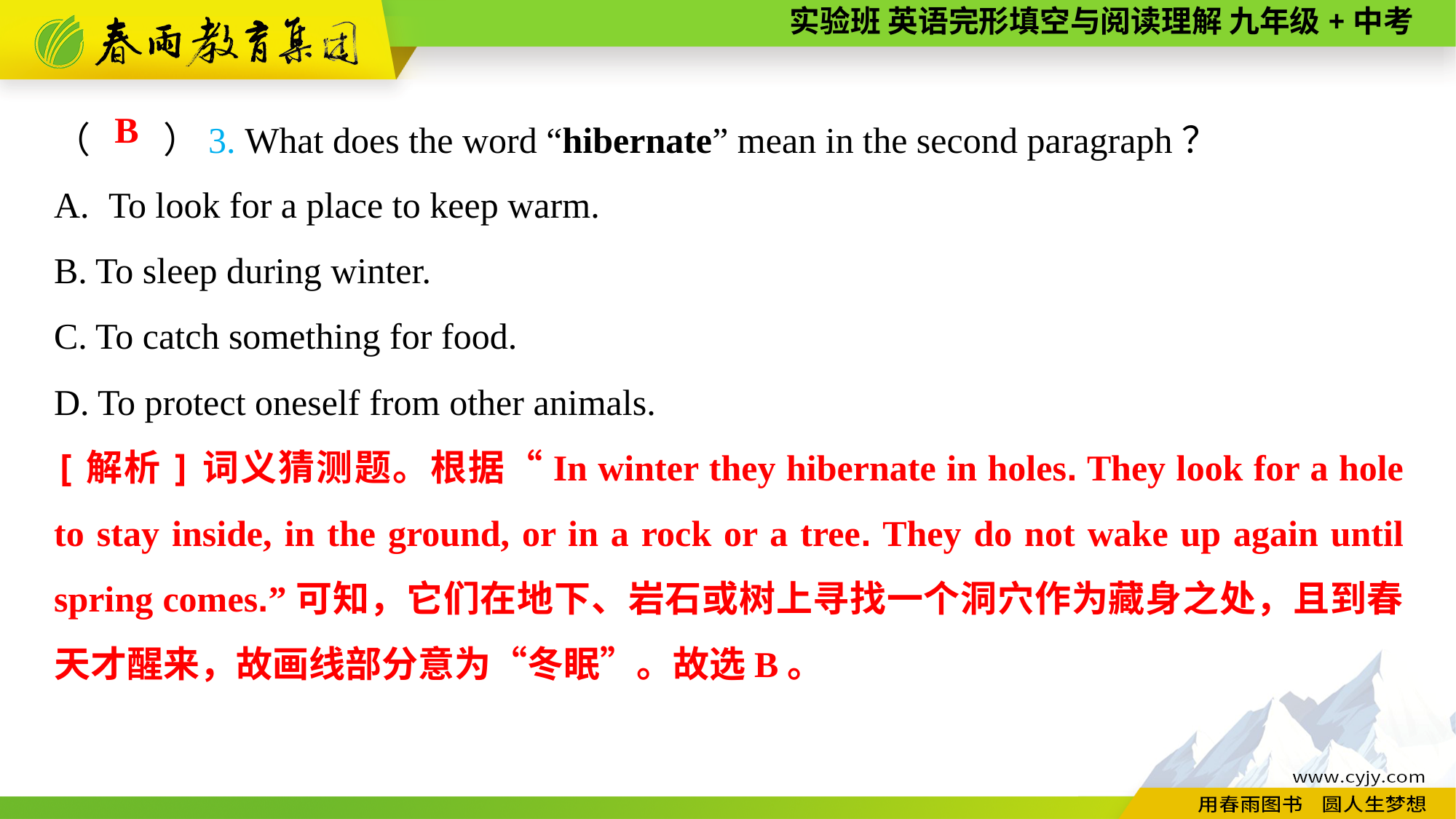

（　　）3. What does the word “hibernate” mean in the second paragraph？
To look for a place to keep warm.
B. To sleep during winter.
C. To catch something for food.
D. To protect oneself from other animals.
B
[解析]词义猜测题。根据“In winter they hibernate in holes. They look for a hole to stay inside, in the ground, or in a rock or a tree. They do not wake up again until spring comes.”可知，它们在地下、岩石或树上寻找一个洞穴作为藏身之处，且到春天才醒来，故画线部分意为“冬眠”。故选B。